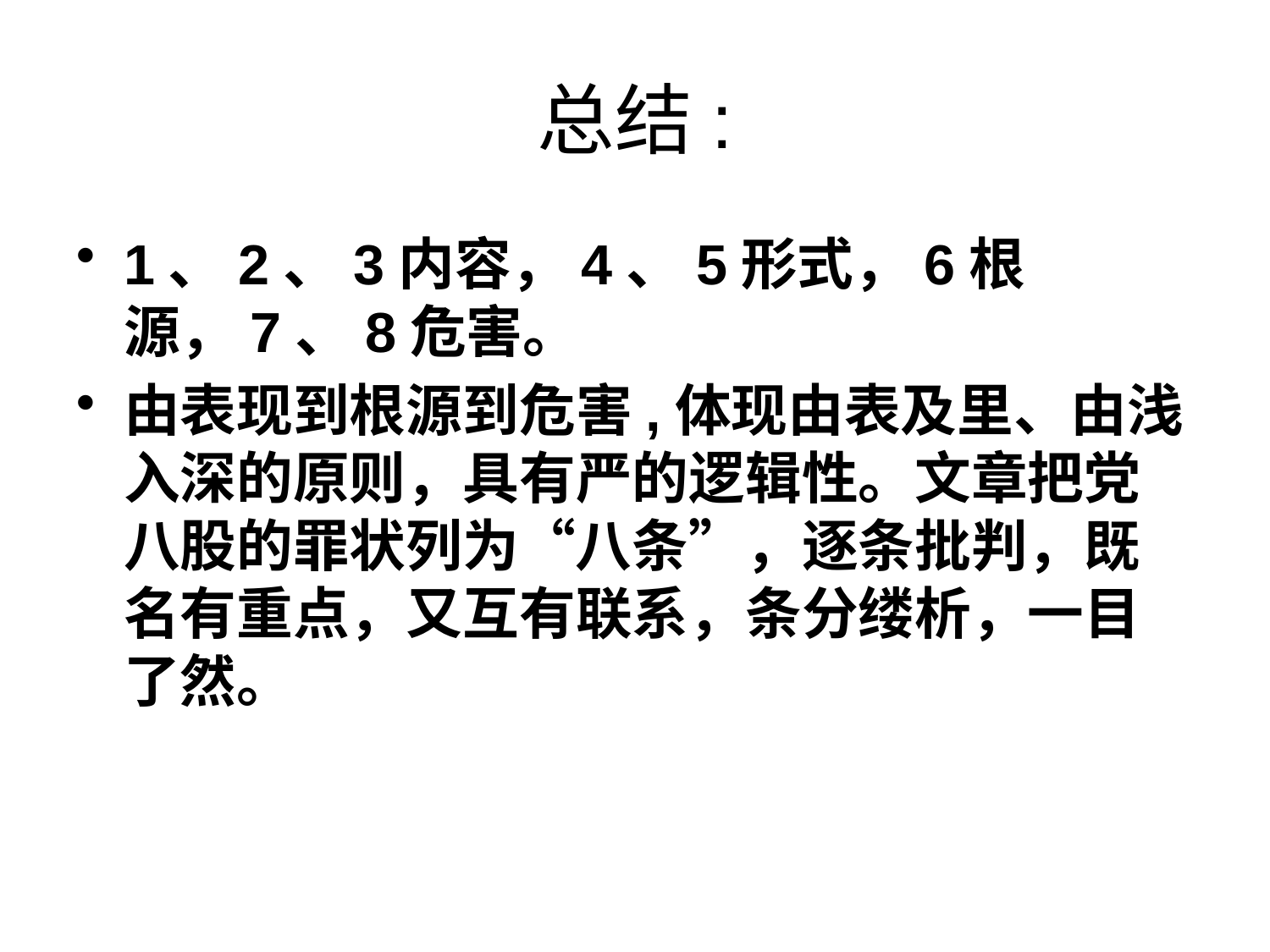

# 总结:
1、2、3内容，4、5形式，6根源，7、8危害。
由表现到根源到危害,体现由表及里、由浅入深的原则，具有严的逻辑性。文章把党八股的罪状列为“八条”，逐条批判，既名有重点，又互有联系，条分缕析，一目了然。